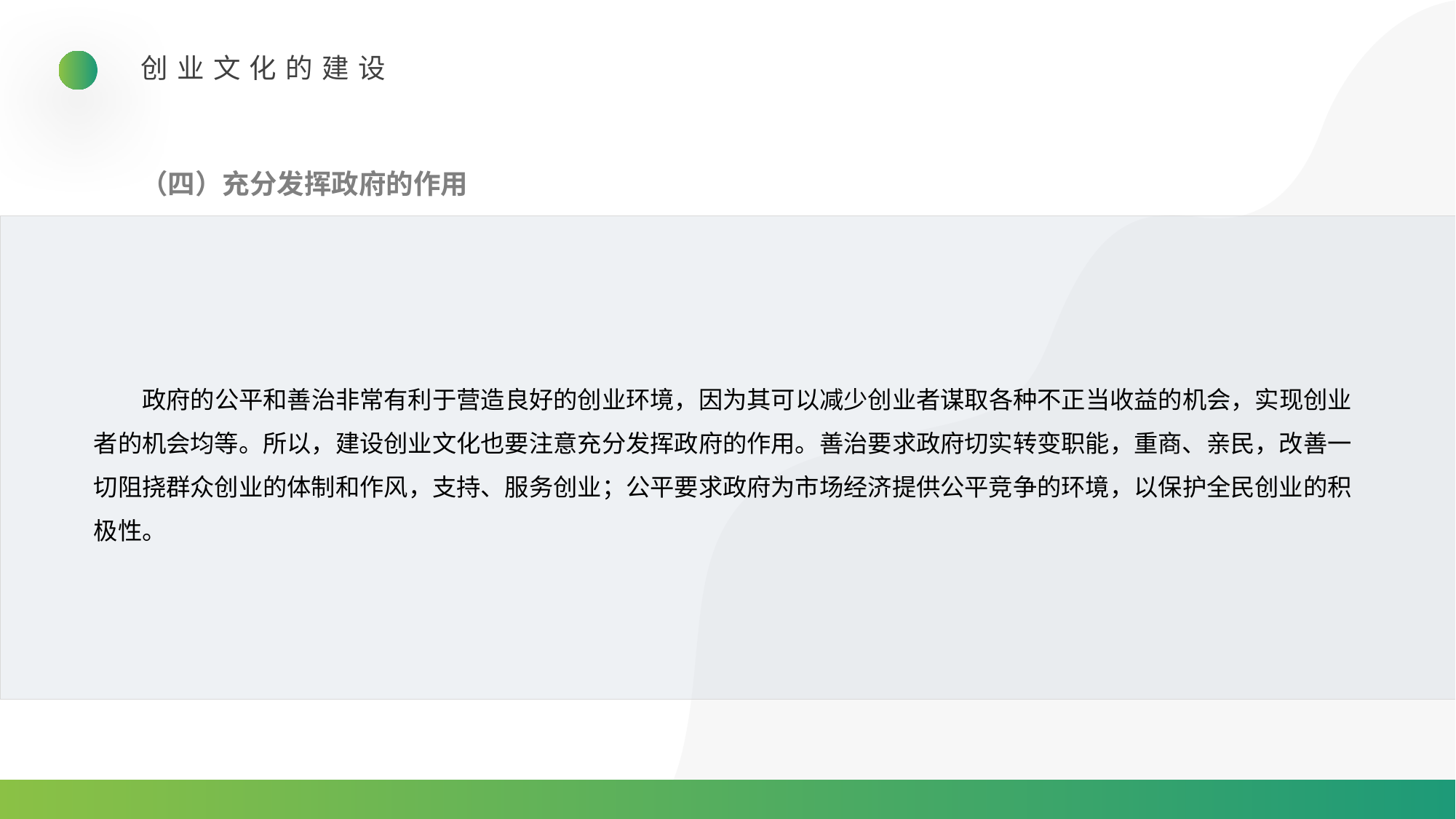

创业文化的建设
（四）充分发挥政府的作用

政府的公平和善治非常有利于营造良好的创业环境，因为其可以减少创业者谋取各种不正当收益的机会，实现创业者的机会均等。所以，建设创业文化也要注意充分发挥政府的作用。善治要求政府切实转变职能，重商、亲民，改善一切阻挠群众创业的体制和作风，支持、服务创业；公平要求政府为市场经济提供公平竞争的环境，以保护全民创业的积极性。